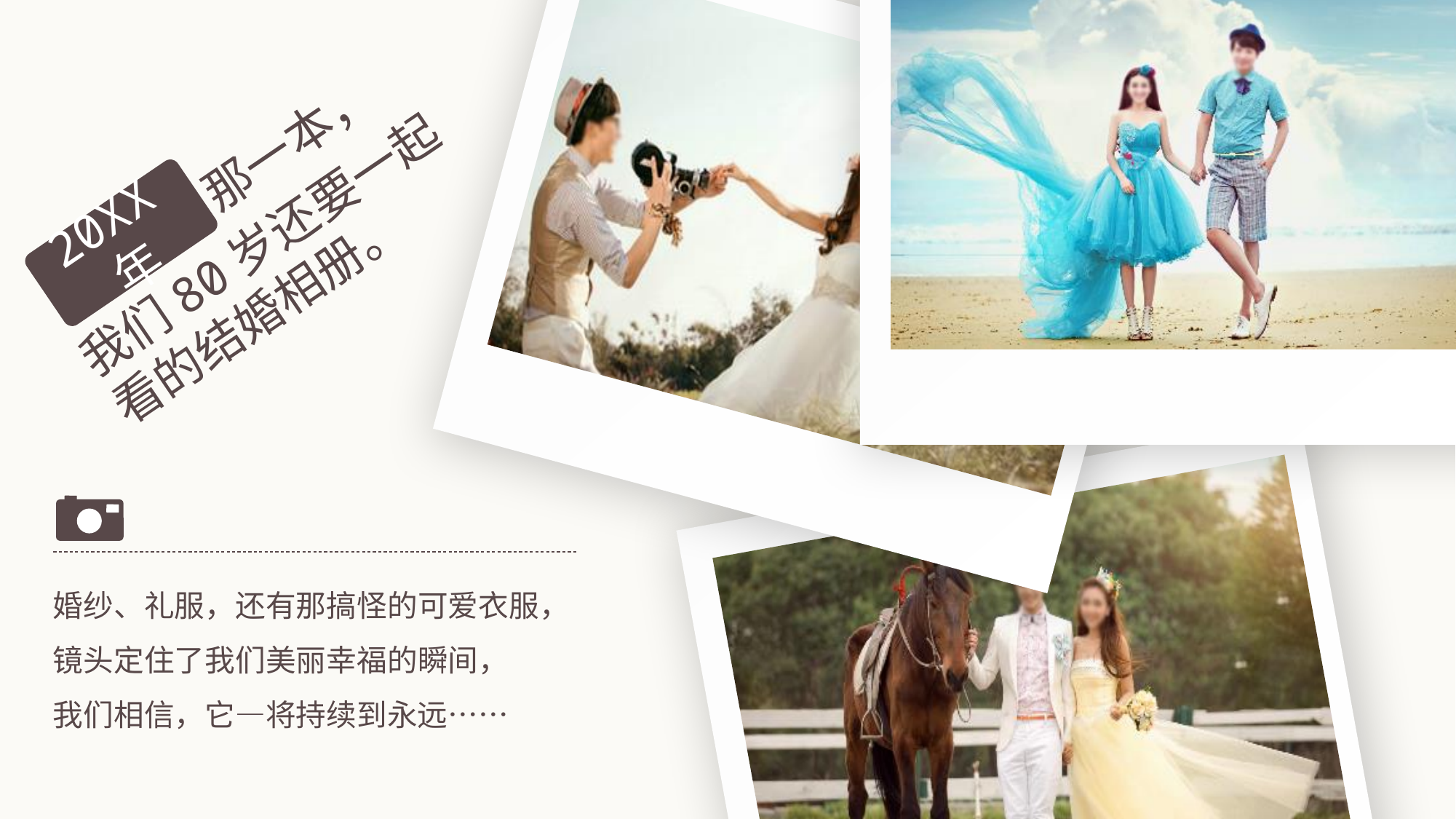

那一本，
我们80岁还要一起看的结婚相册。
20XX年

婚纱、礼服，还有那搞怪的可爱衣服，
镜头定住了我们美丽幸福的瞬间，
我们相信，它—将持续到永远……